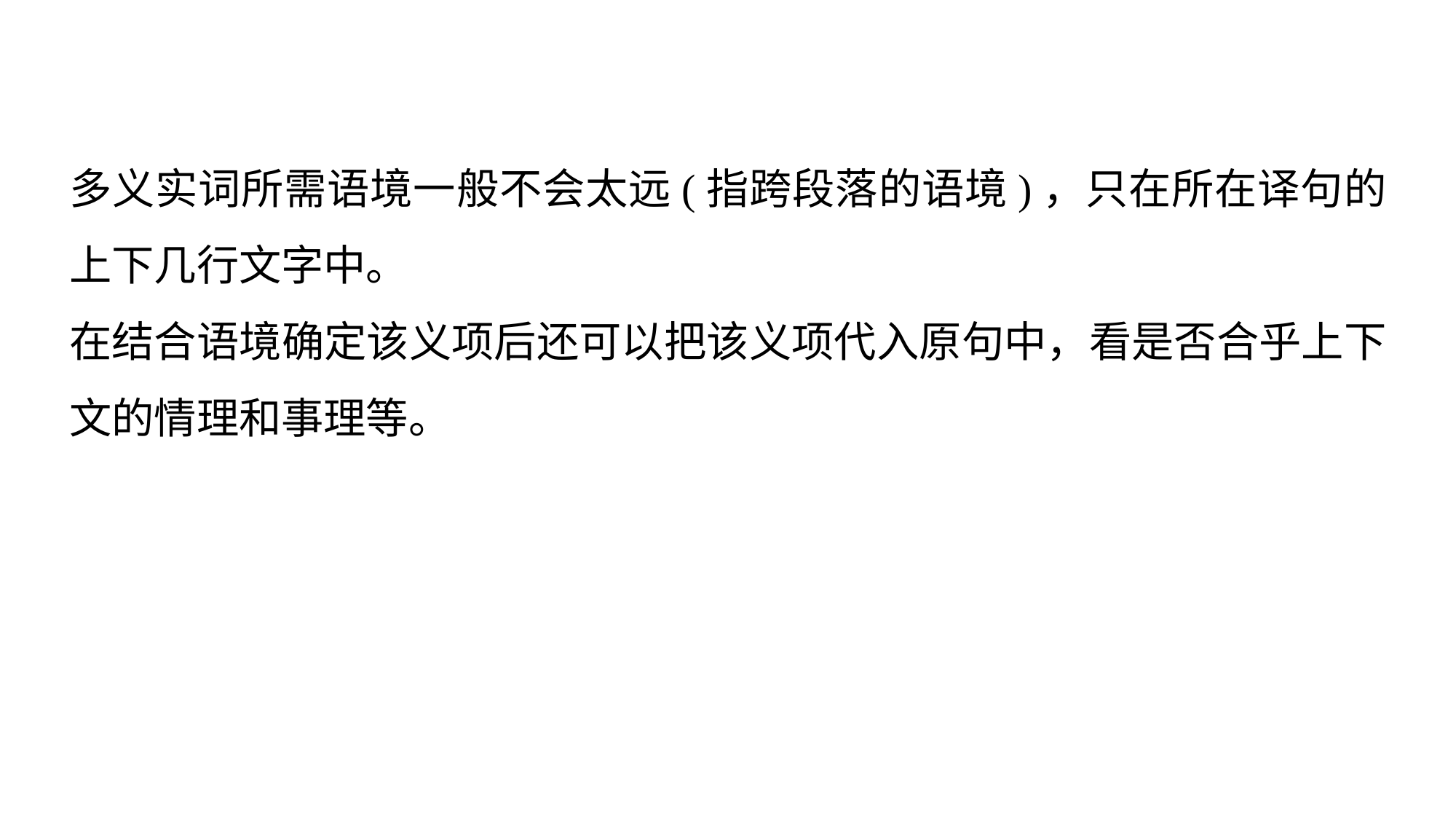

多义实词所需语境一般不会太远(指跨段落的语境)，只在所在译句的上下几行文字中。
在结合语境确定该义项后还可以把该义项代入原句中，看是否合乎上下文的情理和事理等。